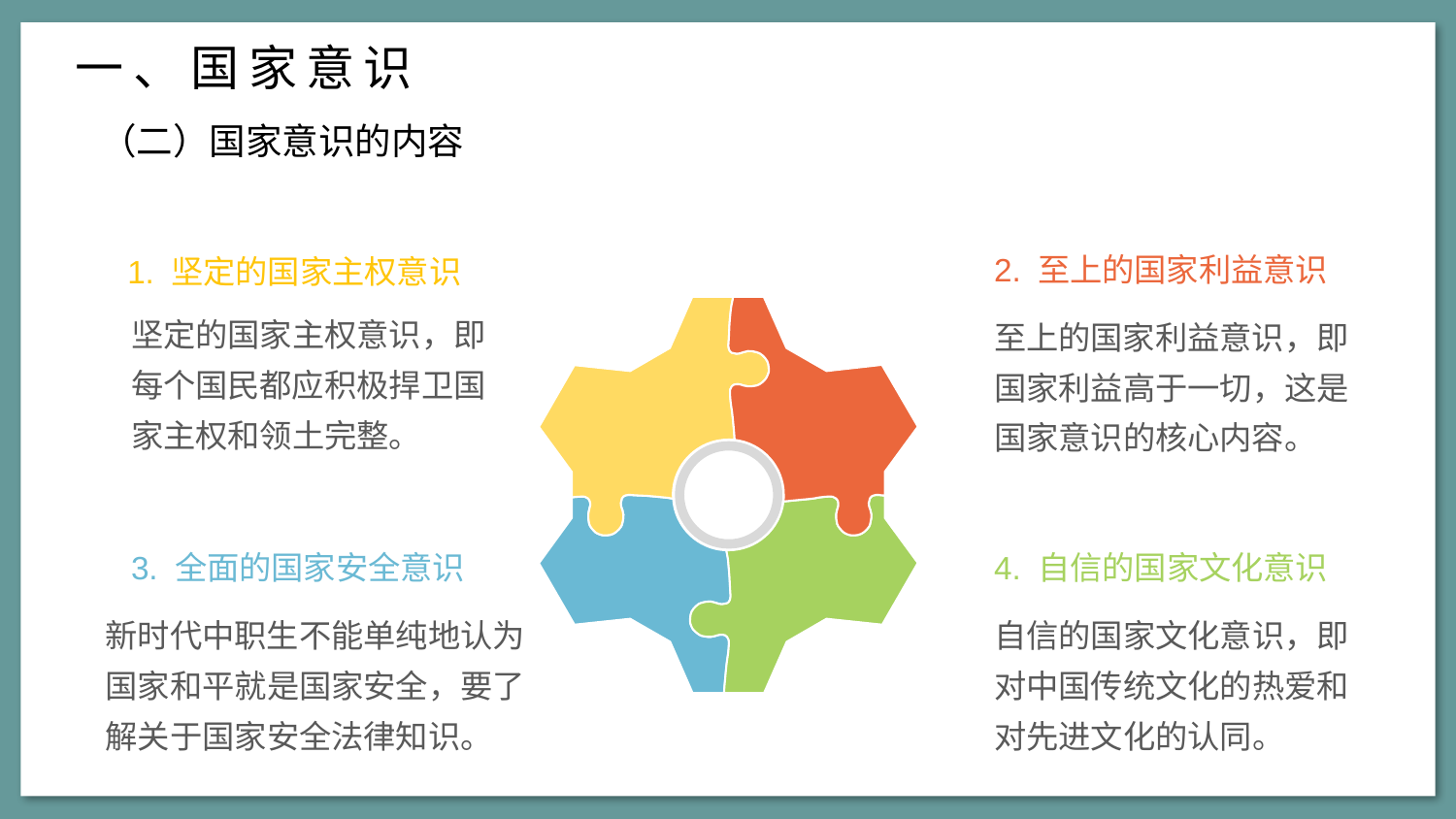

一、国家意识
（二）国家意识的内容
1. 坚定的国家主权意识
2. 至上的国家利益意识
坚定的国家主权意识，即每个国民都应积极捍卫国家主权和领土完整。

至上的国家利益意识，即国家利益高于一切，这是国家意识的核心内容。

3. 全面的国家安全意识
4. 自信的国家文化意识
新时代中职生不能单纯地认为国家和平就是国家安全，要了解关于国家安全法律知识。
自信的国家文化意识，即对中国传统文化的热爱和对先进文化的认同。